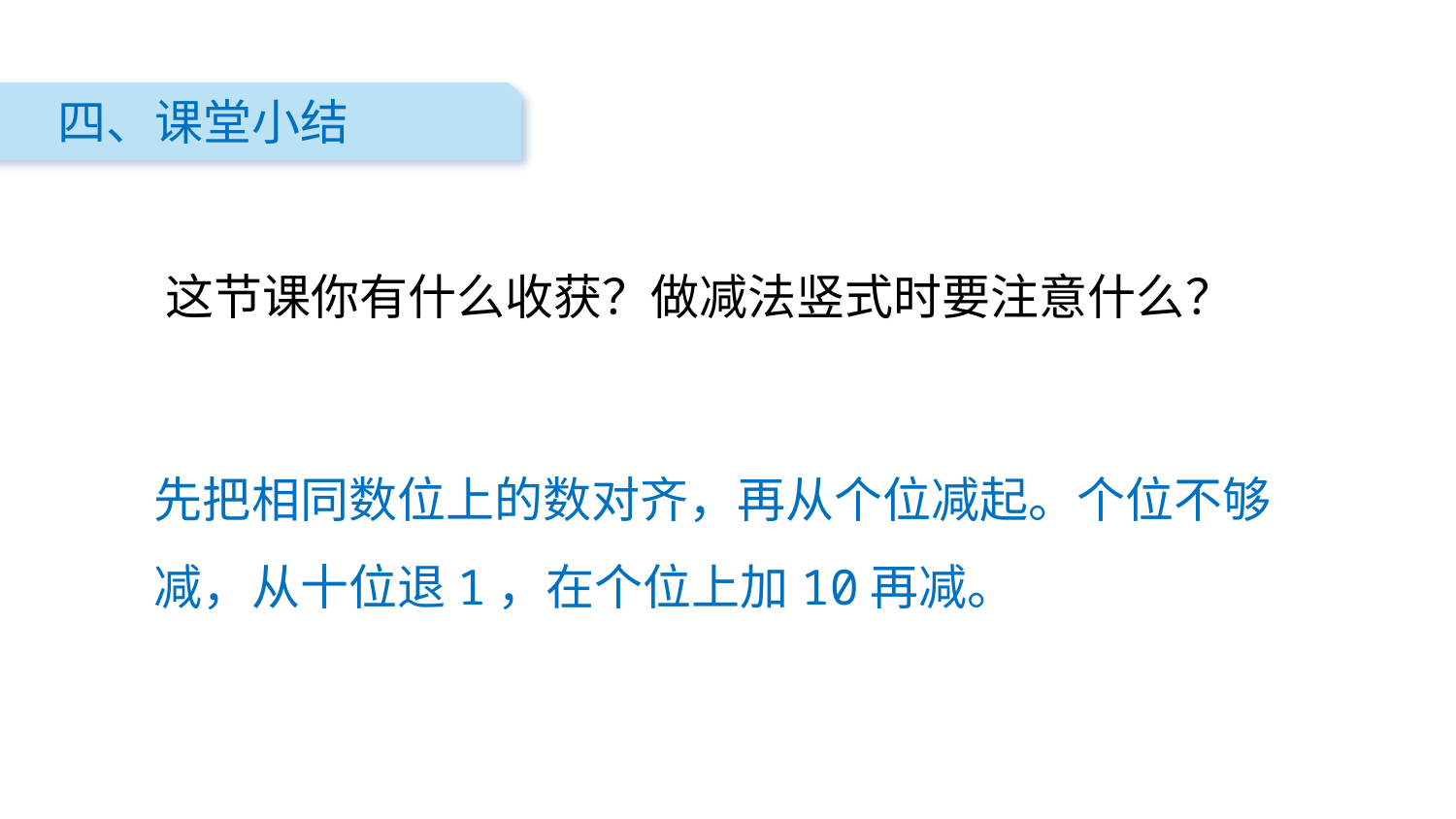

四、课堂小结
这节课你有什么收获？做减法竖式时要注意什么？
先把相同数位上的数对齐，再从个位减起。个位不够减，从十位退1，在个位上加10再减。